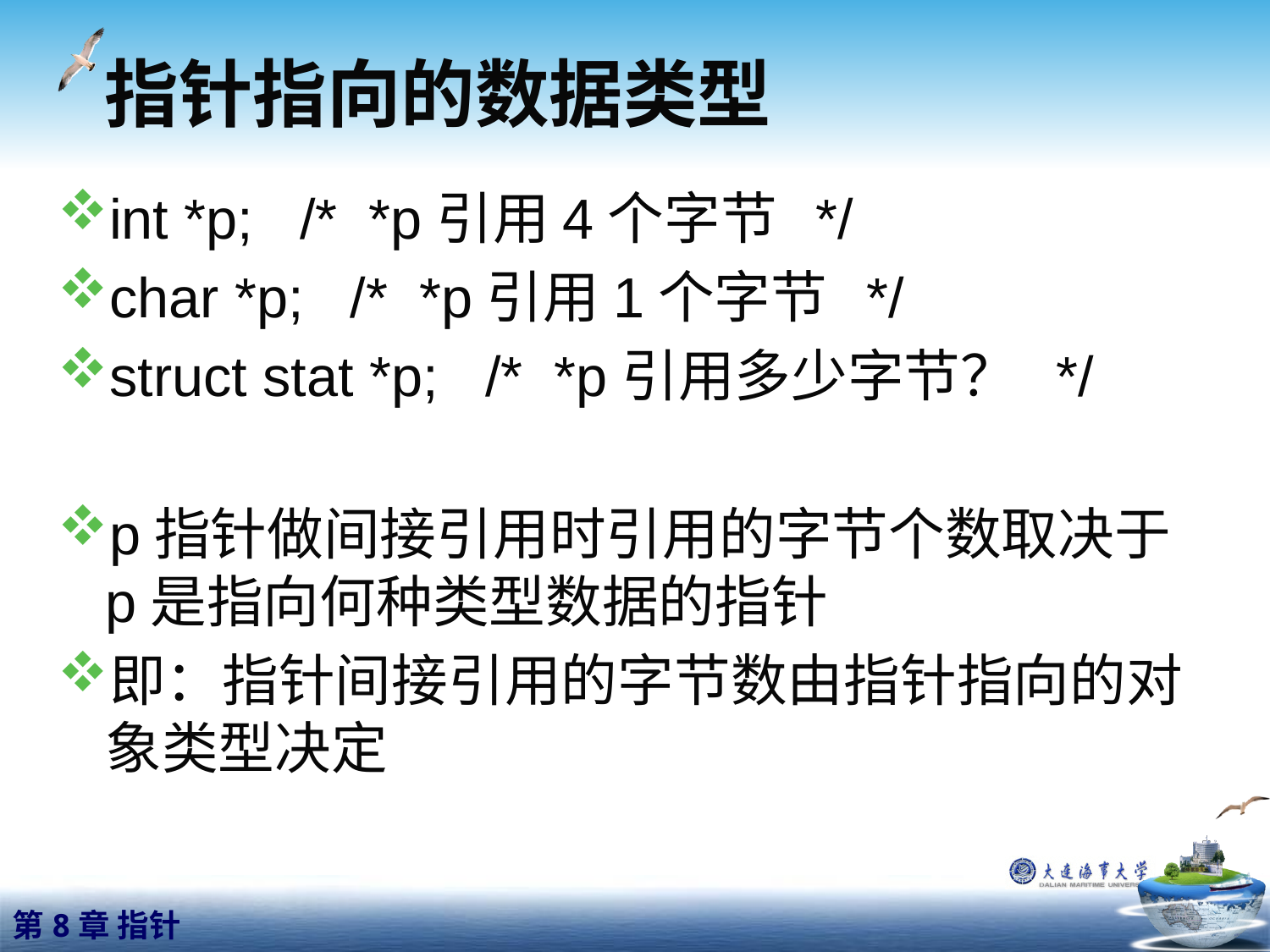

# 指针指向的数据类型
int *p;   /*  *p引用4个字节  */
char *p;   /*  *p引用1个字节  */
struct stat *p;   /*  *p引用多少字节？  */

p指针做间接引用时引用的字节个数取决于p是指向何种类型数据的指针
即：指针间接引用的字节数由指针指向的对象类型决定